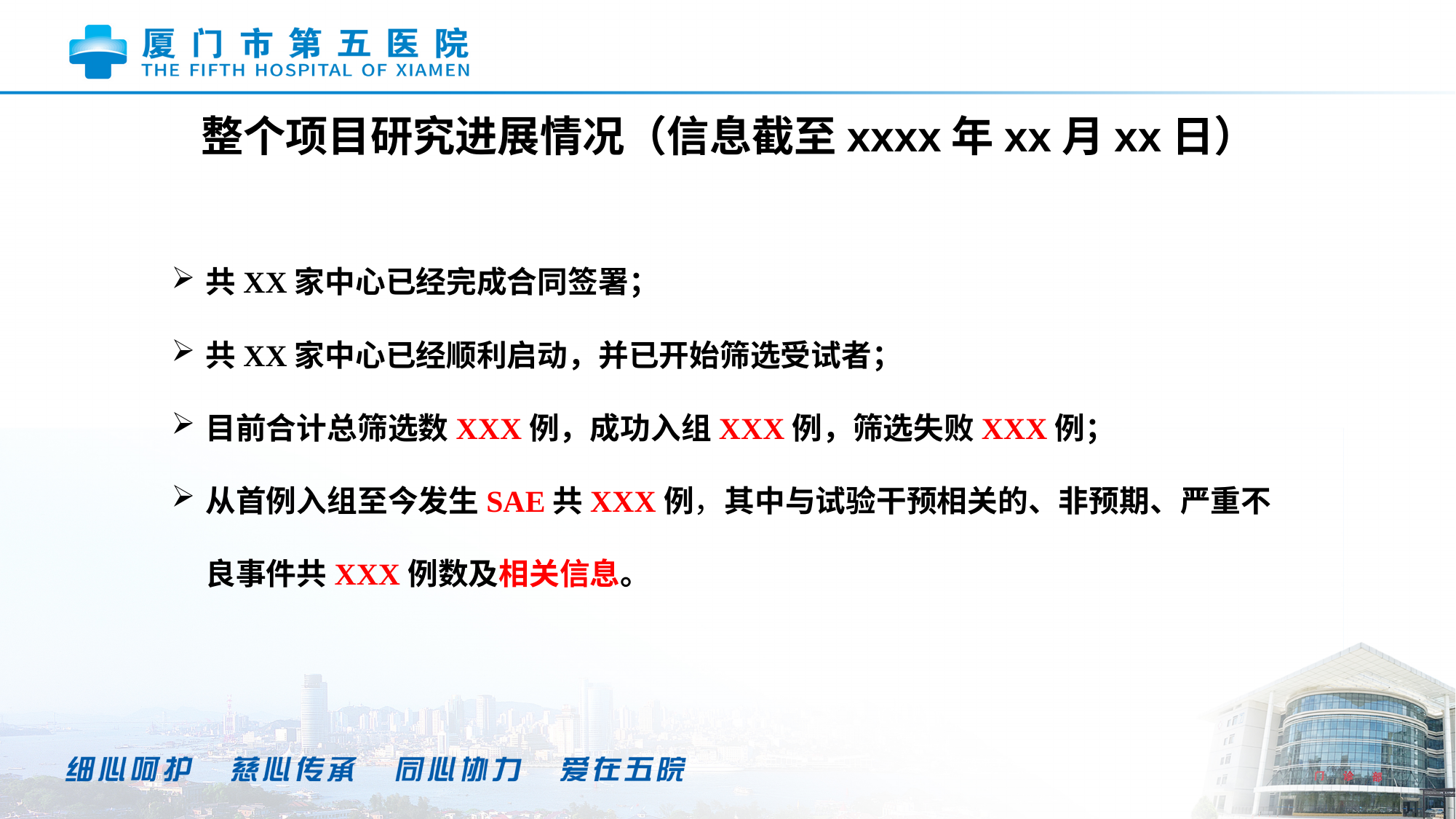

整个项目研究进展情况（信息截至xxxx年xx月xx日）
共XX家中心已经完成合同签署；
共XX家中心已经顺利启动，并已开始筛选受试者；
目前合计总筛选数XXX例，成功入组XXX例，筛选失败XXX例；
从首例入组至今发生SAE共XXX例，其中与试验干预相关的、非预期、严重不良事件共XXX例数及相关信息。